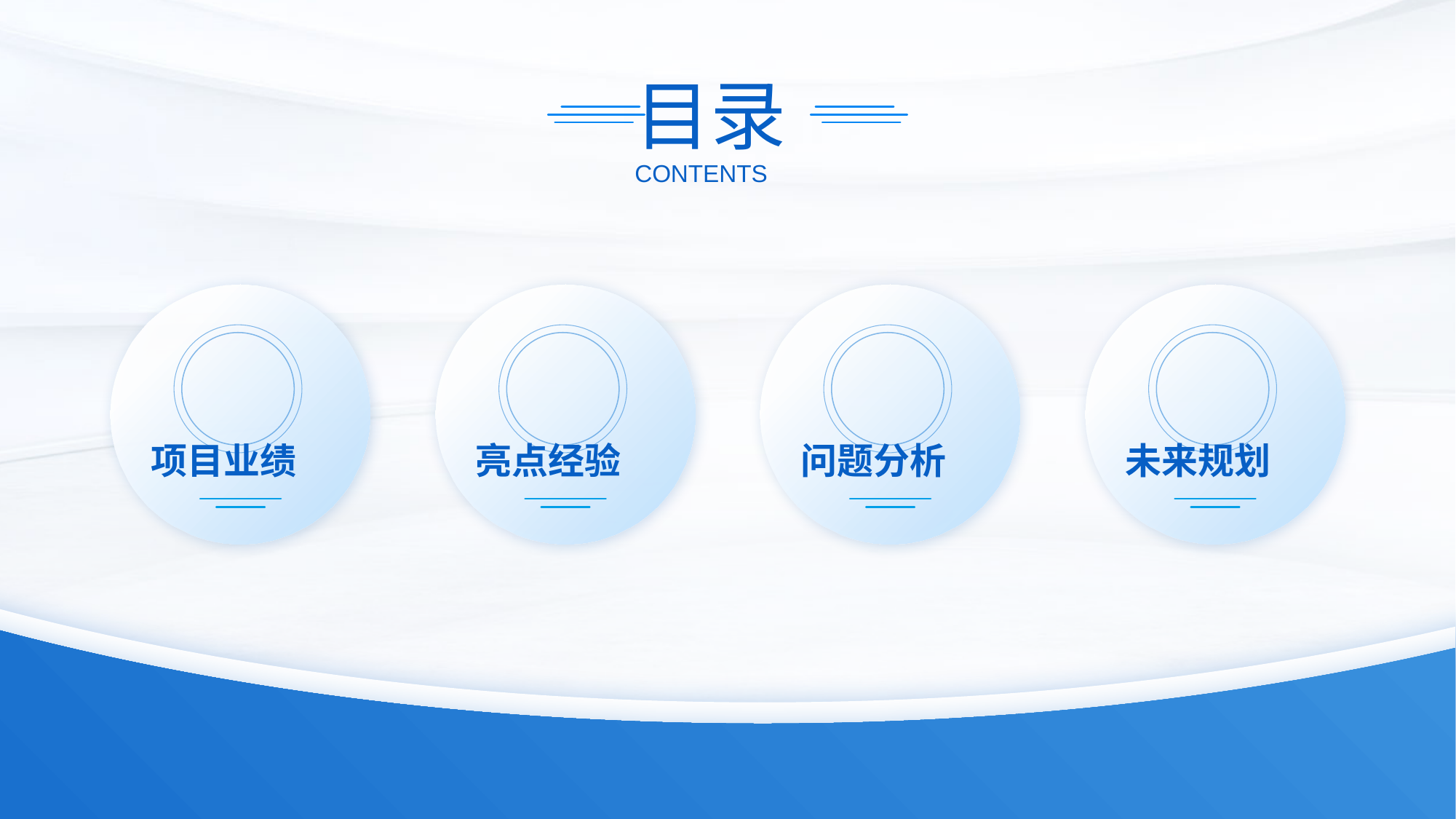

01
02
03
04
项目业绩
亮点经验
问题分析
未来规划